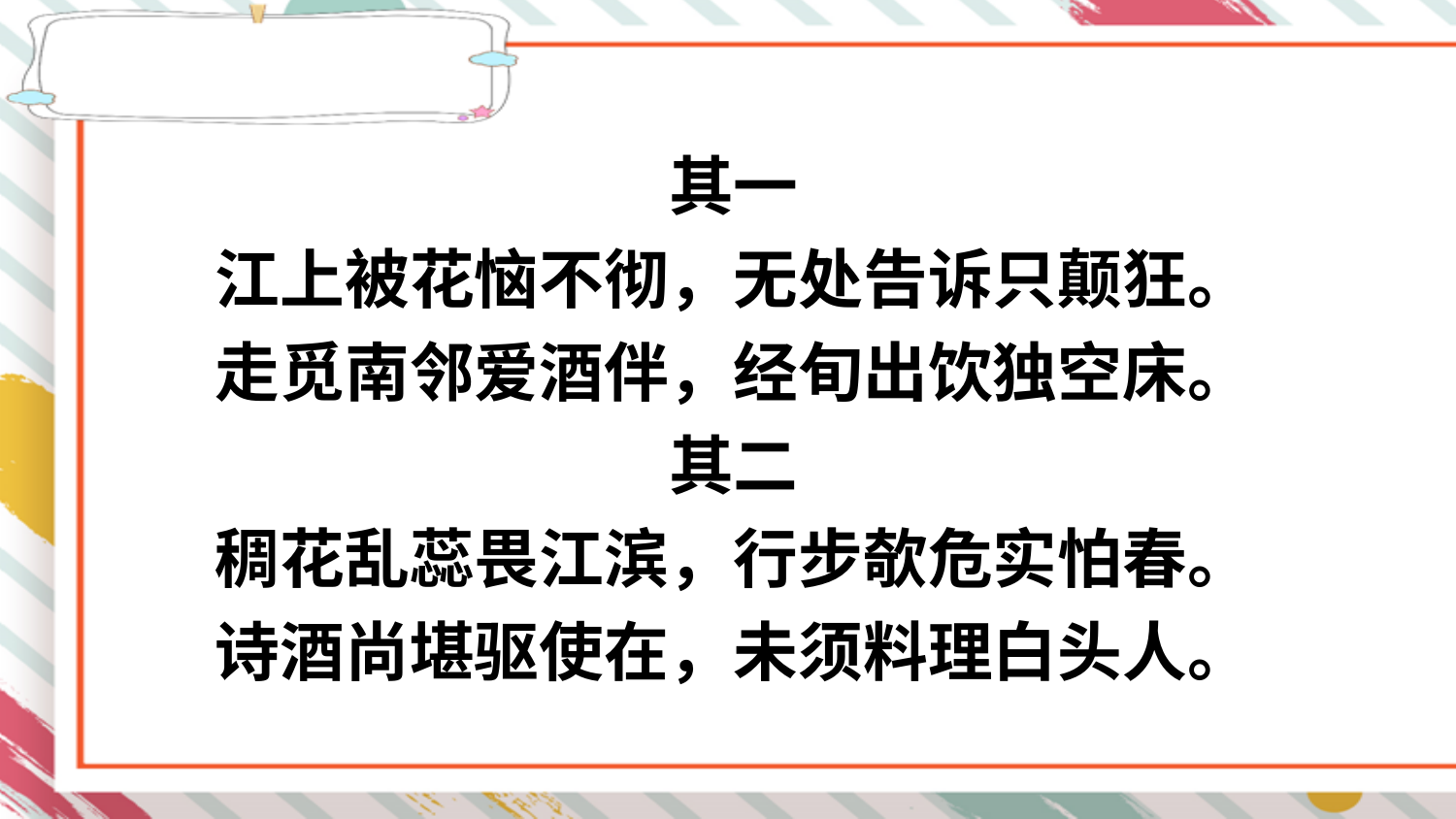

其一
江上被花恼不彻，无处告诉只颠狂。
走觅南邻爱酒伴，经旬出饮独空床。
其二
稠花乱蕊畏江滨，行步欹危实怕春。
诗酒尚堪驱使在，未须料理白头人。